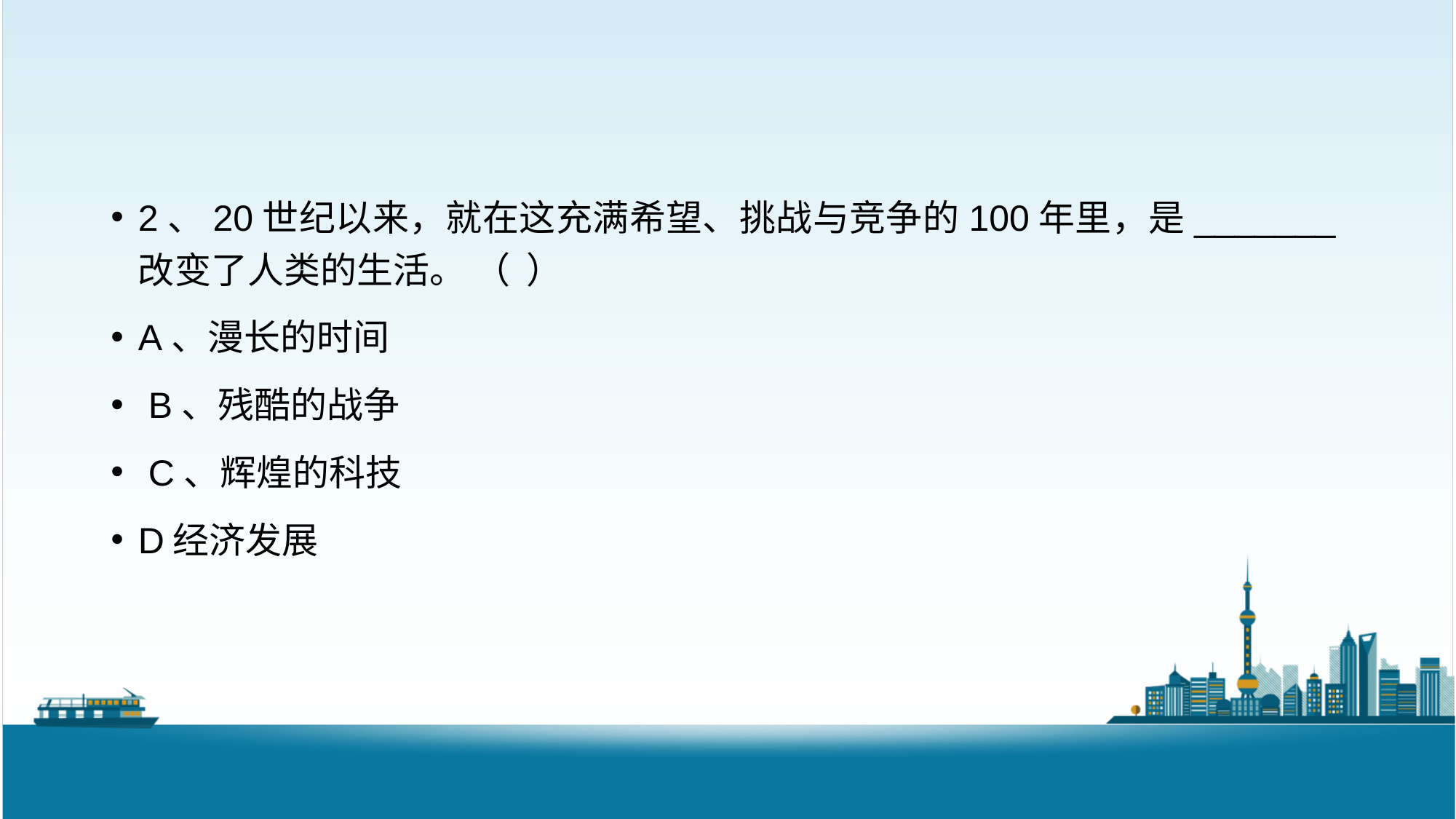

2、20世纪以来，就在这充满希望、挑战与竞争的100年里，是_______改变了人类的生活。 （  ）
A、漫长的时间
 B、残酷的战争
 C、辉煌的科技
D经济发展